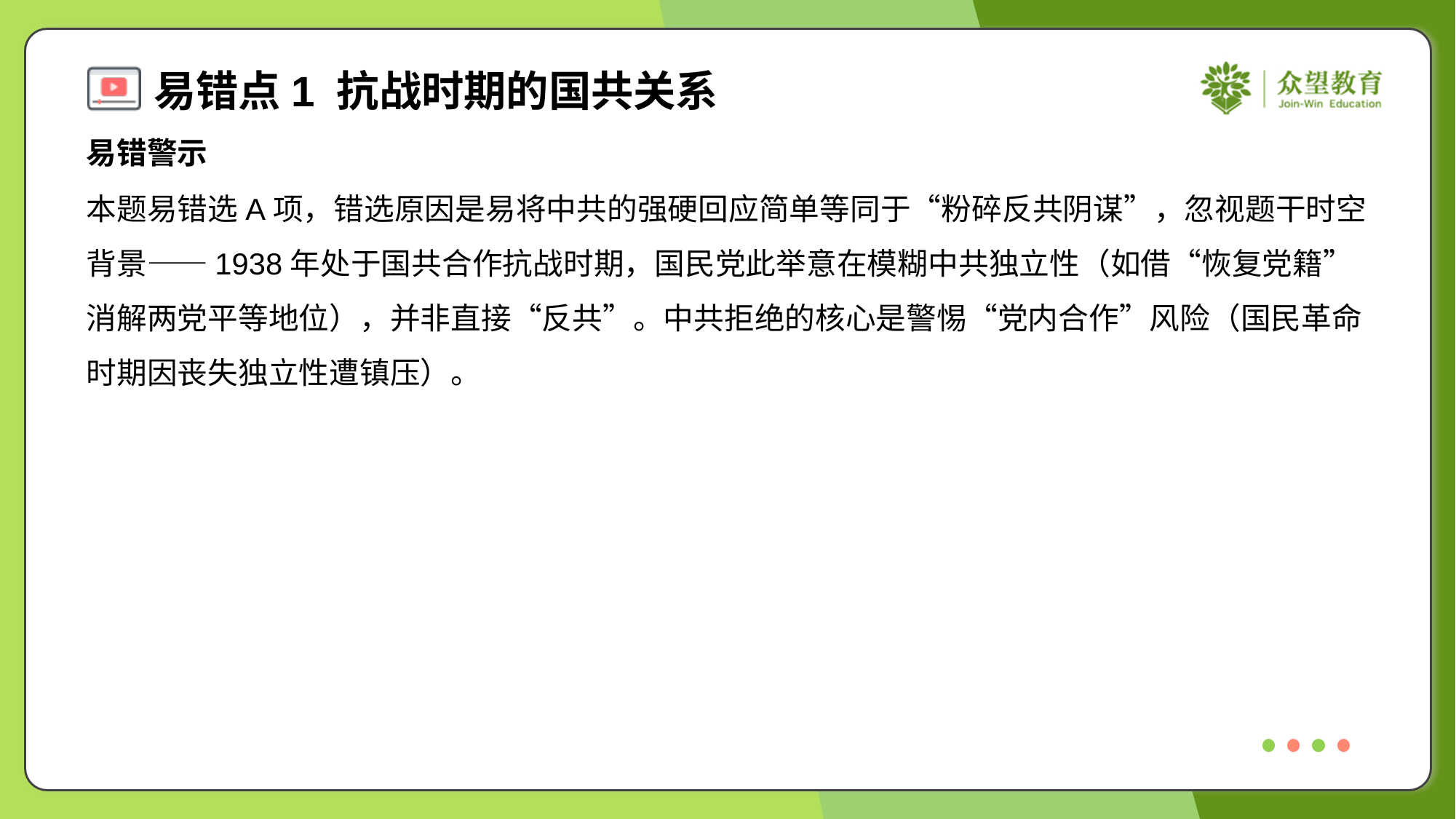

易错警示
本题易错选A项，错选原因是易将中共的强硬回应简单等同于“粉碎反共阴谋”，忽视题干时空
背景——1938年处于国共合作抗战时期，国民党此举意在模糊中共独立性（如借“恢复党籍”
消解两党平等地位），并非直接“反共”。中共拒绝的核心是警惕“党内合作”风险（国民革命
时期因丧失独立性遭镇压）。